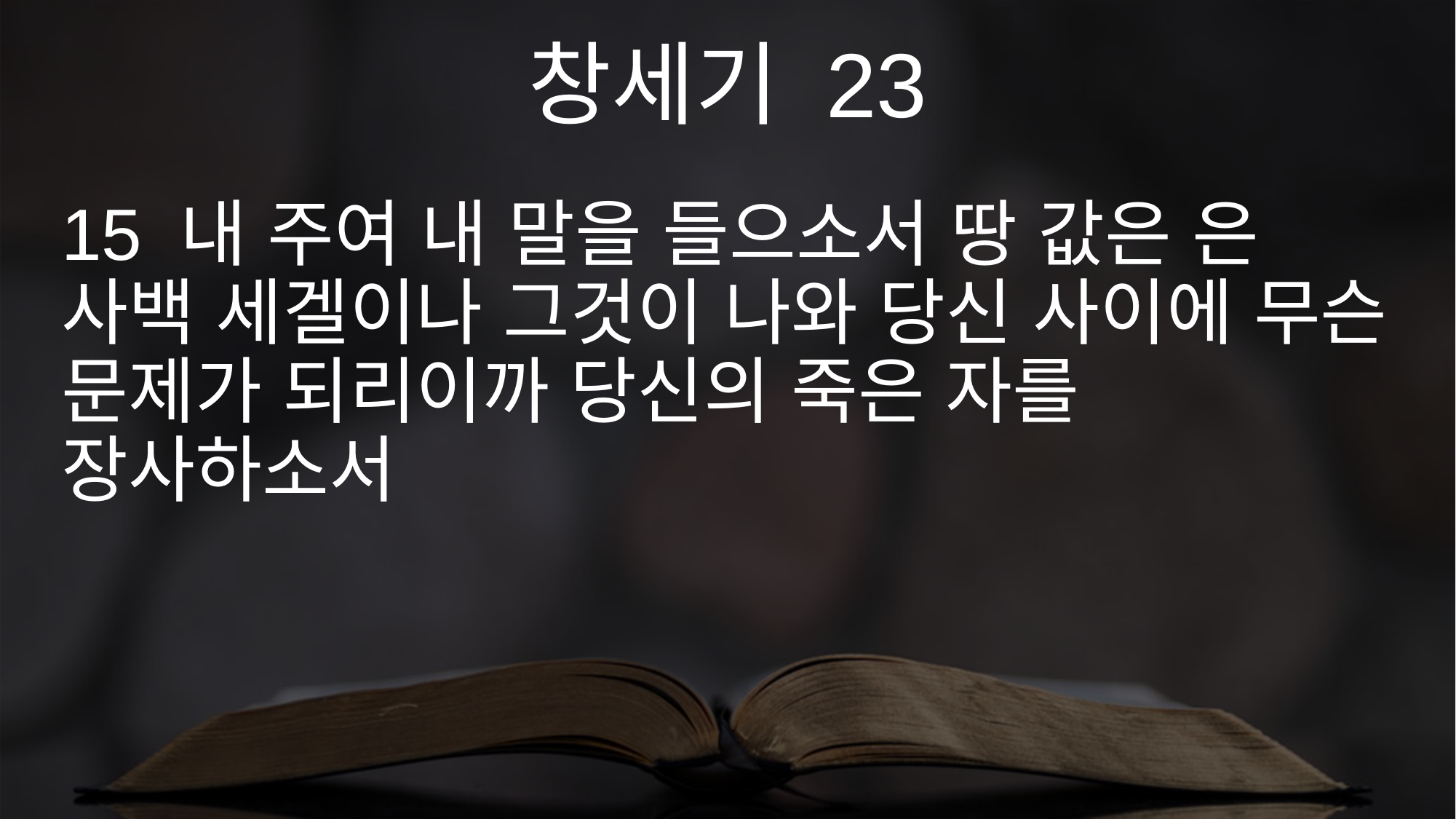

창세기 23
15 내 주여 내 말을 들으소서 땅 값은 은 사백 세겔이나 그것이 나와 당신 사이에 무슨 문제가 되리이까 당신의 죽은 자를 장사하소서